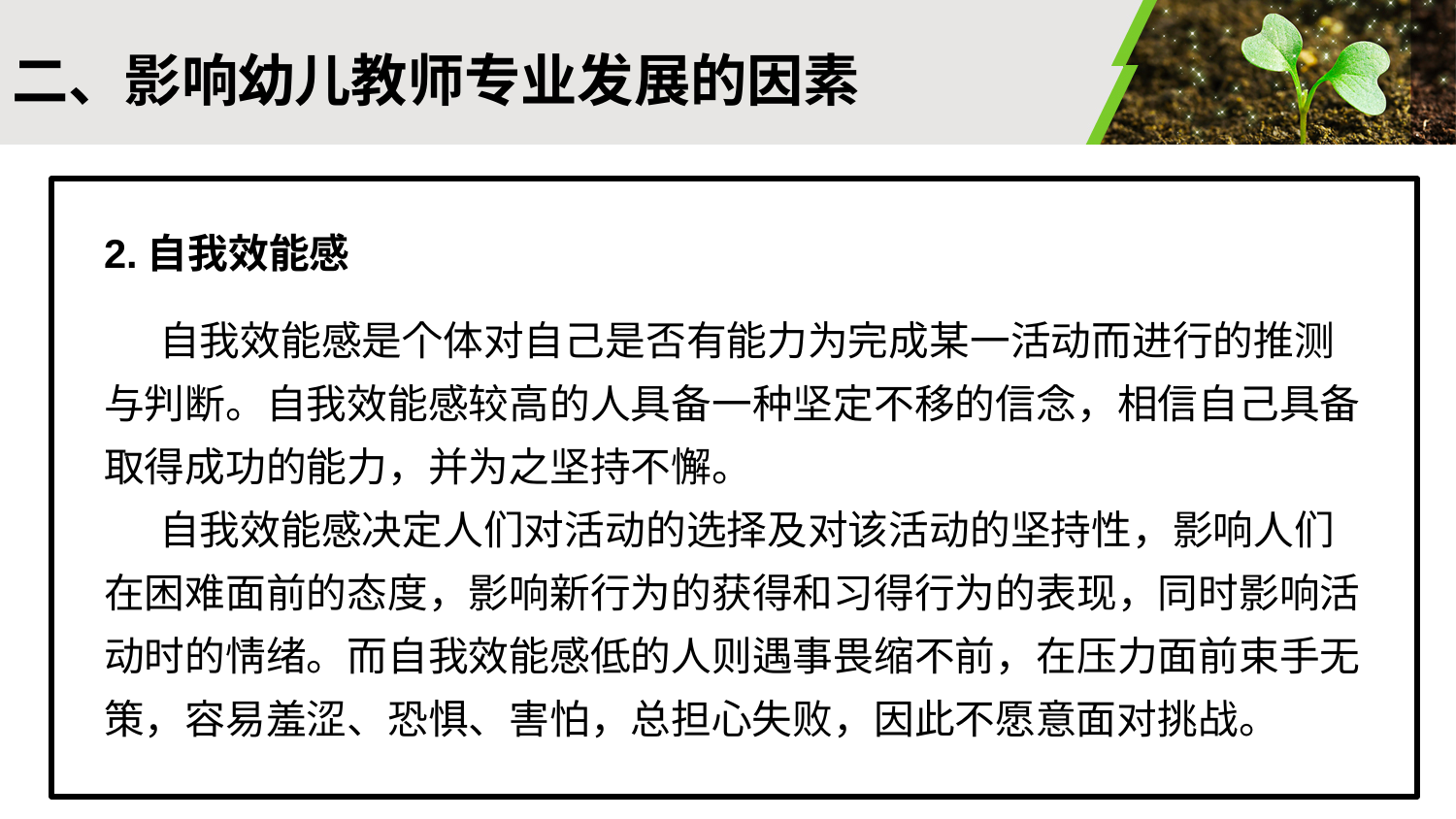

#
二、影响幼儿教师专业发展的因素

2.自我效能感
    自我效能感是个体对自己是否有能力为完成某一活动而进行的推测与判断。自我效能感较高的人具备一种坚定不移的信念，相信自己具备取得成功的能力，并为之坚持不懈。
    自我效能感决定人们对活动的选择及对该活动的坚持性，影响人们在困难面前的态度，影响新行为的获得和习得行为的表现，同时影响活动时的情绪。而自我效能感低的人则遇事畏缩不前，在压力面前束手无策，容易羞涩、恐惧、害怕，总担心失败，因此不愿意面对挑战。